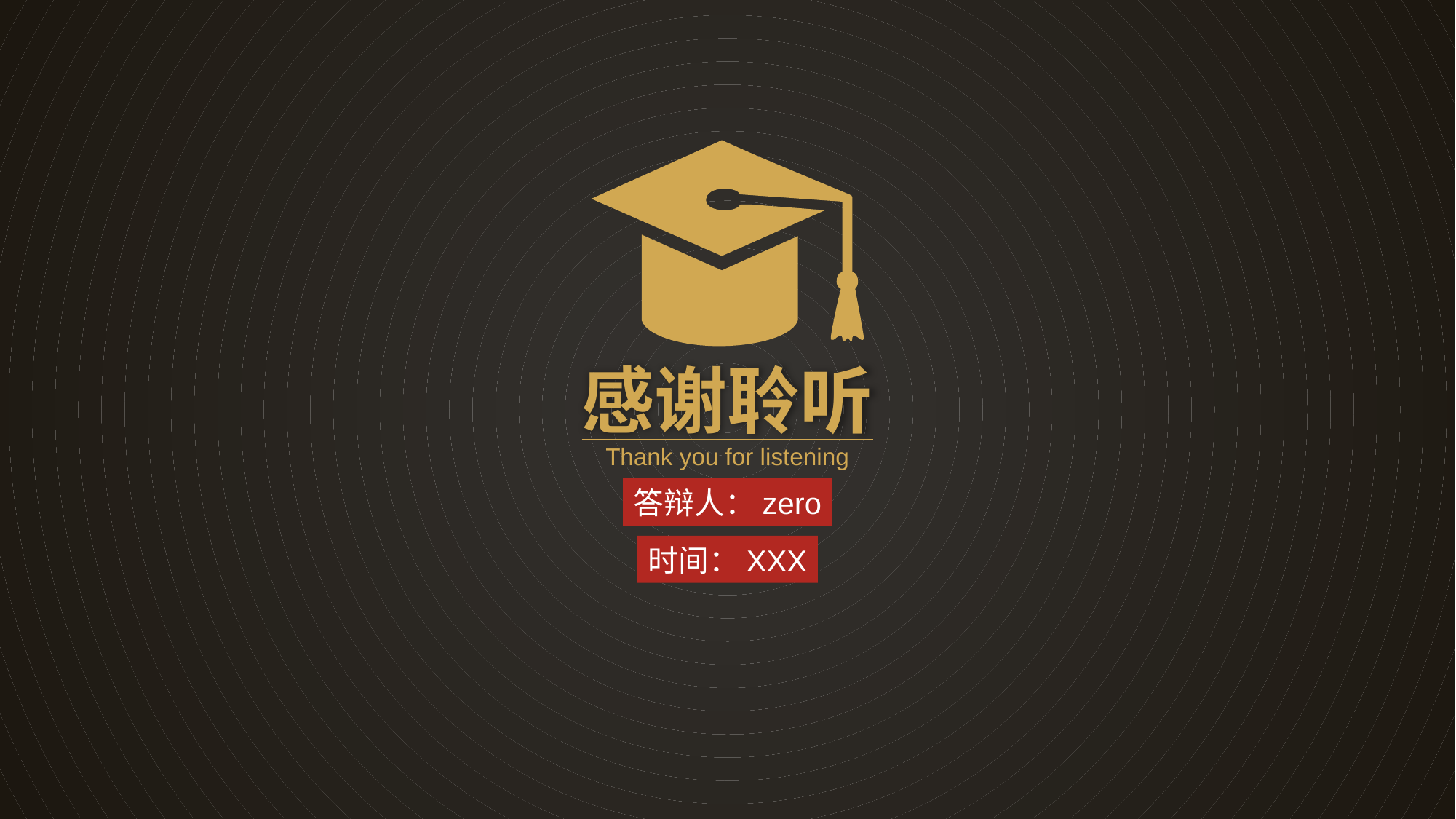

感谢聆听
Thank you for listening
答辩人：zero
时间：XXX